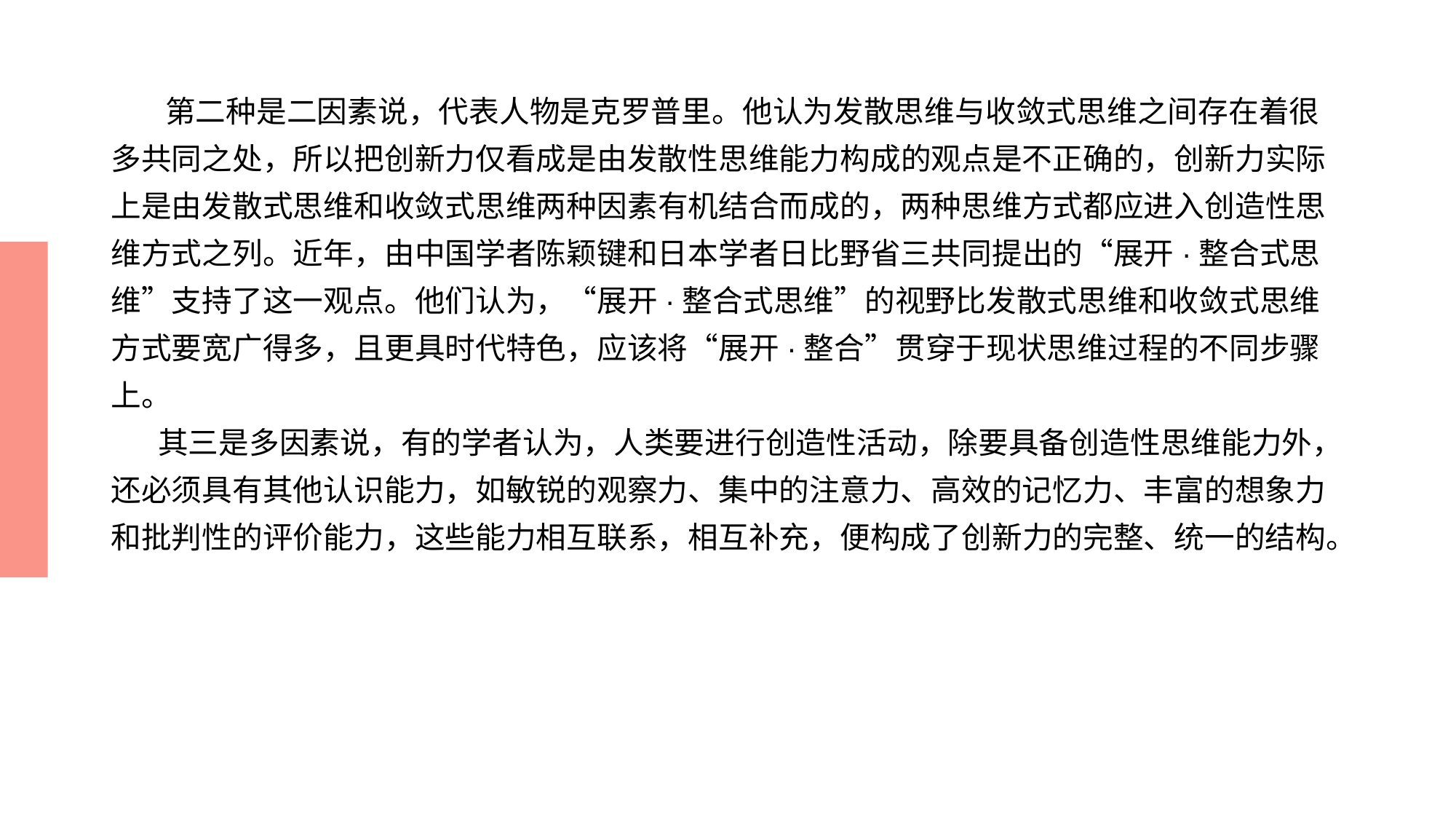

# 第二种是二因素说，代表人物是克罗普里。他认为发散思维与收敛式思维之间存在着很多共同之处，所以把创新力仅看成是由发散性思维能力构成的观点是不正确的，创新力实际上是由发散式思维和收敛式思维两种因素有机结合而成的，两种思维方式都应进入创造性思维方式之列。近年，由中国学者陈颖键和日本学者日比野省三共同提出的“展开·整合式思维”支持了这一观点。他们认为，“展开·整合式思维”的视野比发散式思维和收敛式思维方式要宽广得多，且更具时代特色，应该将“展开·整合”贯穿于现状思维过程的不同步骤上。 其三是多因素说，有的学者认为，人类要进行创造性活动，除要具备创造性思维能力外，还必须具有其他认识能力，如敏锐的观察力、集中的注意力、高效的记忆力、丰富的想象力和批判性的评价能力，这些能力相互联系，相互补充，便构成了创新力的完整、统一的结构。